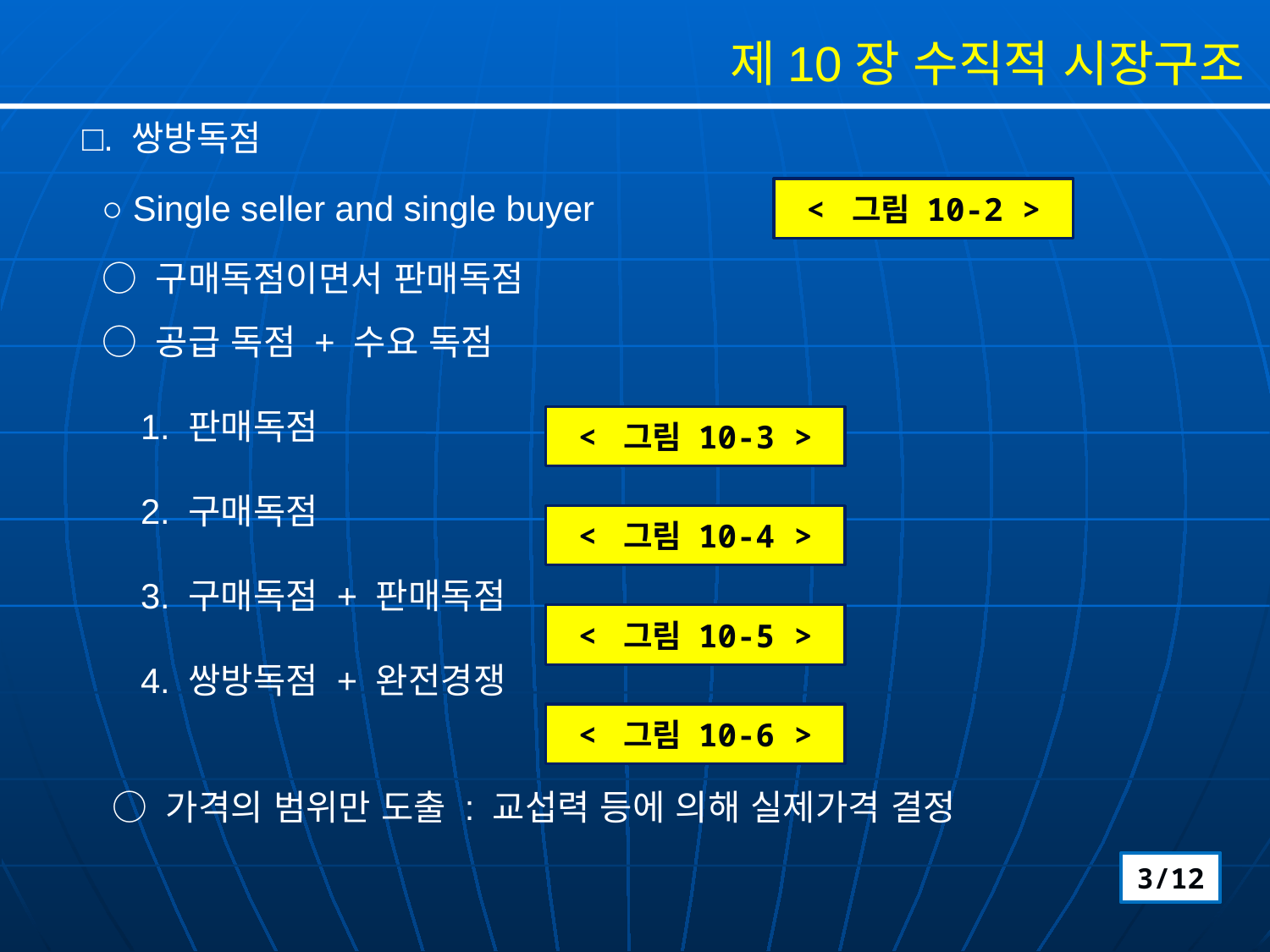

제10장 수직적 시장구조

□. 쌍방독점
  ○ Single seller and single buyer
  ○ 구매독점이면서 판매독점
  ○ 공급 독점 + 수요 독점

      1. 판매독점

      2. 구매독점

      3. 구매독점 + 판매독점

      4. 쌍방독점 + 완전경쟁

   ○ 가격의 범위만 도출 : 교섭력 등에 의해 실제가격 결정

< 그림 10-2 >
< 그림 10-3 >
< 그림 10-4 >
< 그림 10-5 >
< 그림 10-6 >
3/12